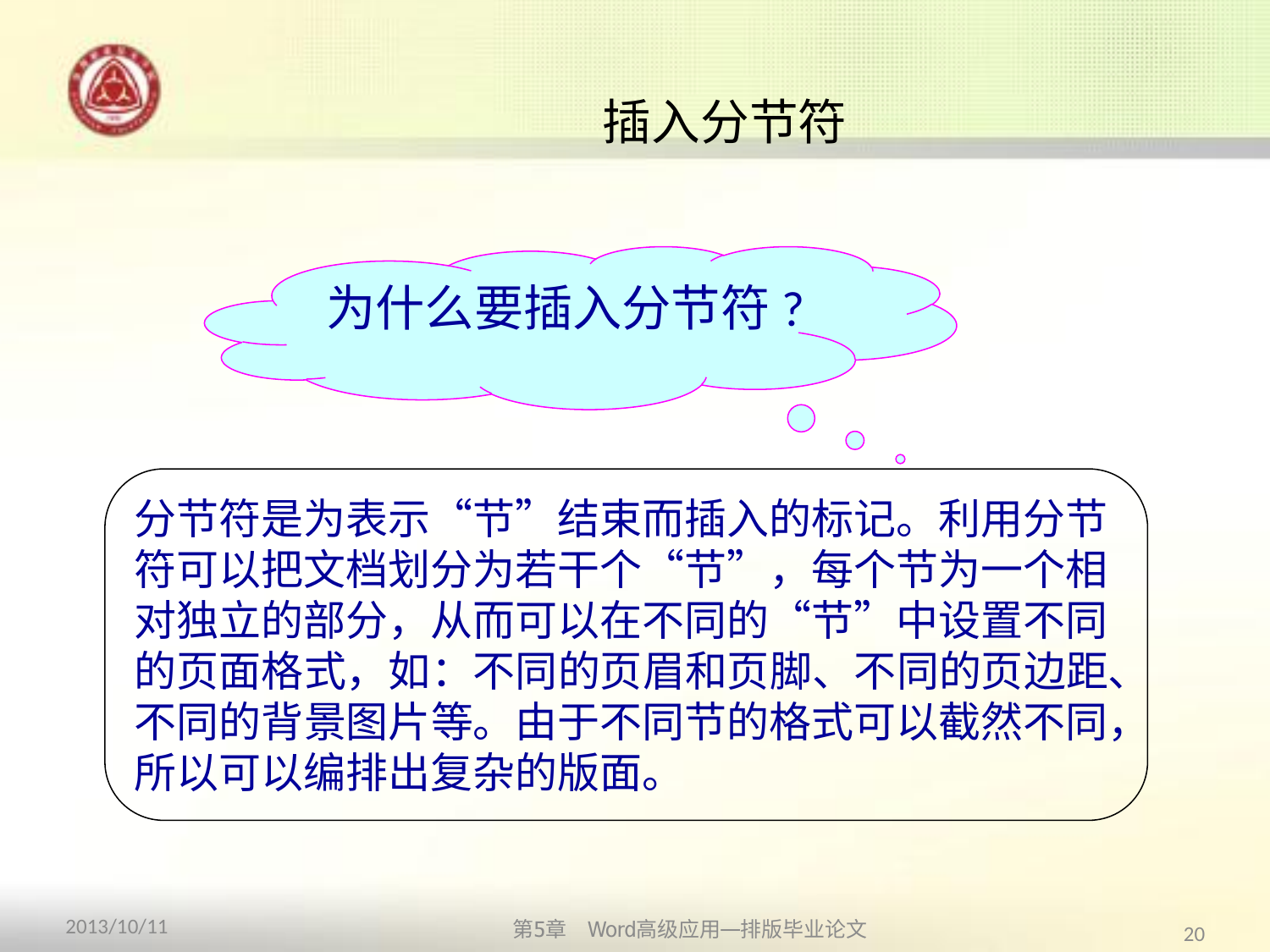

# 插入分节符
为什么要插入分节符?
分节符是为表示“节”结束而插入的标记。利用分节符可以把文档划分为若干个“节”，每个节为一个相对独立的部分，从而可以在不同的“节”中设置不同的页面格式，如：不同的页眉和页脚、不同的页边距、不同的背景图片等。由于不同节的格式可以截然不同，所以可以编排出复杂的版面。
第5章　Word高级应用—排版毕业论文
2013/10/11
20